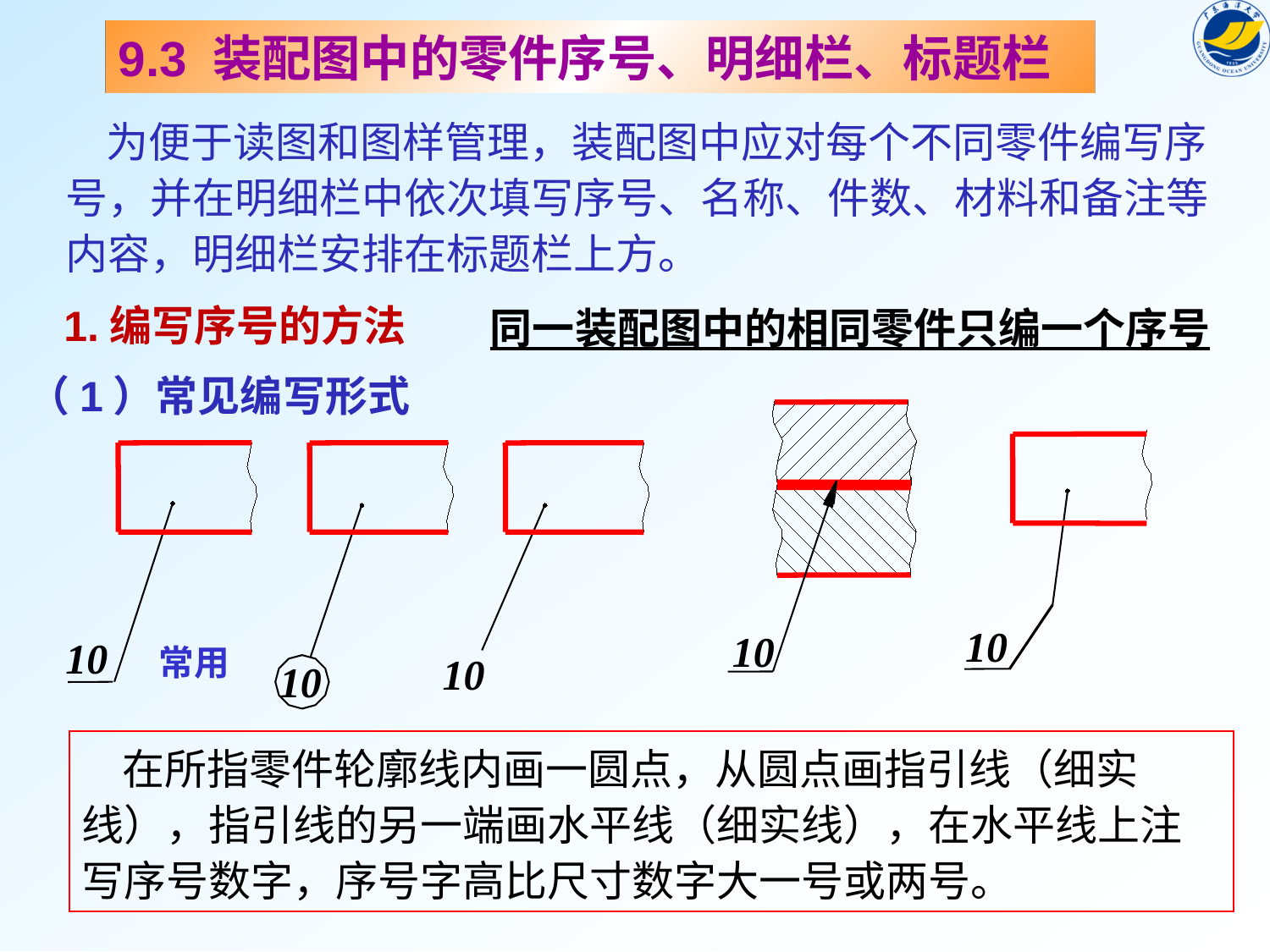

9.3 装配图中的零件序号、明细栏、标题栏
    为便于读图和图样管理，装配图中应对每个不同零件编写序号，并在明细栏中依次填写序号、名称、件数、材料和备注等内容，明细栏安排在标题栏上方。
1.编写序号的方法
同一装配图中的相同零件只编一个序号
（1）常见编写形式

10
10
10
常用
10
10

    在所指零件轮廓线内画一圆点，从圆点画指引线（细实线），指引线的另一端画水平线（细实线），在水平线上注写序号数字，序号字高比尺寸数字大一号或两号。